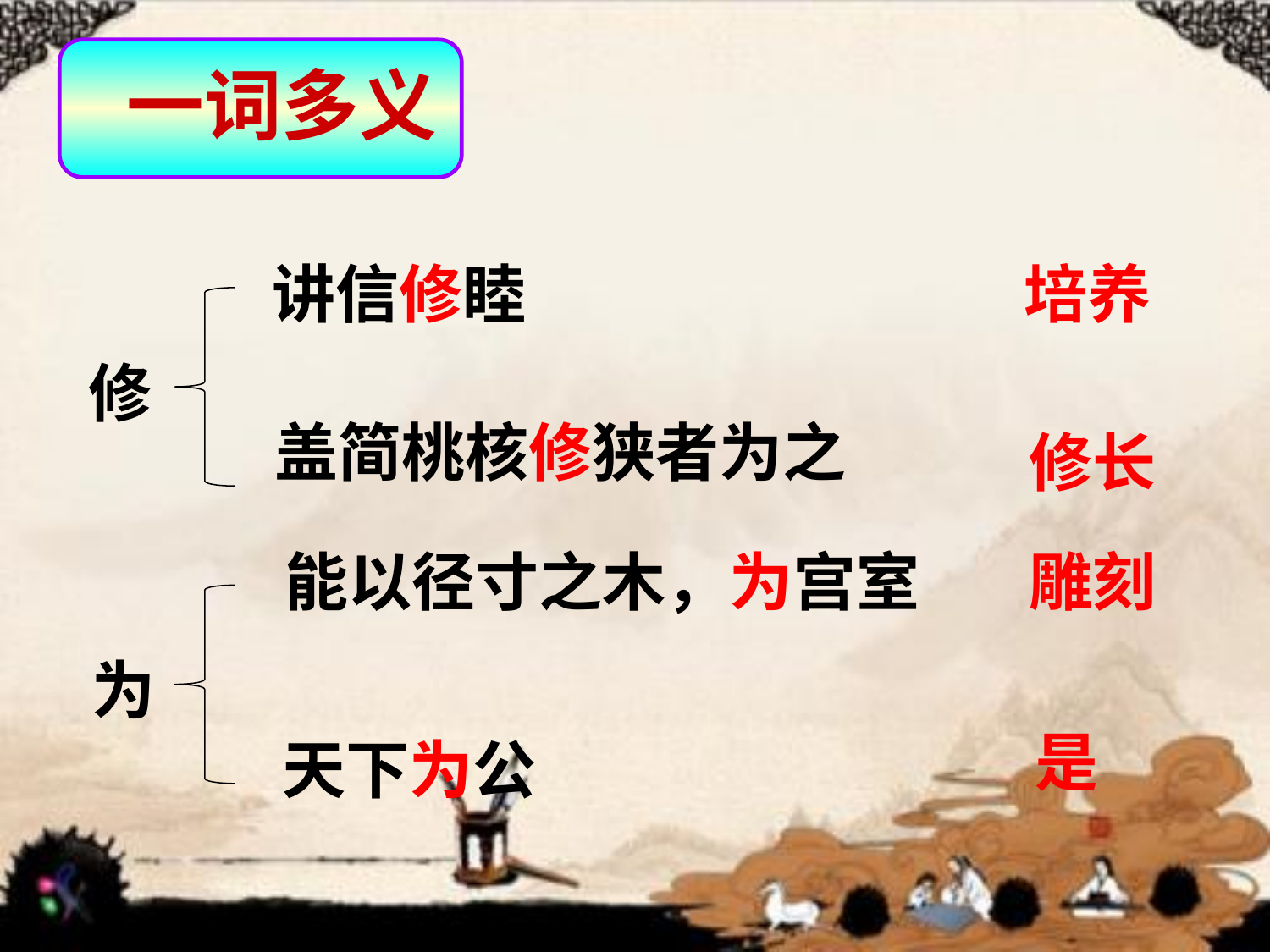

一词多义
讲信修睦
培养

修
盖简桃核修狭者为之
修长
能以径寸之木，为宫室
雕刻

为
是
天下为公